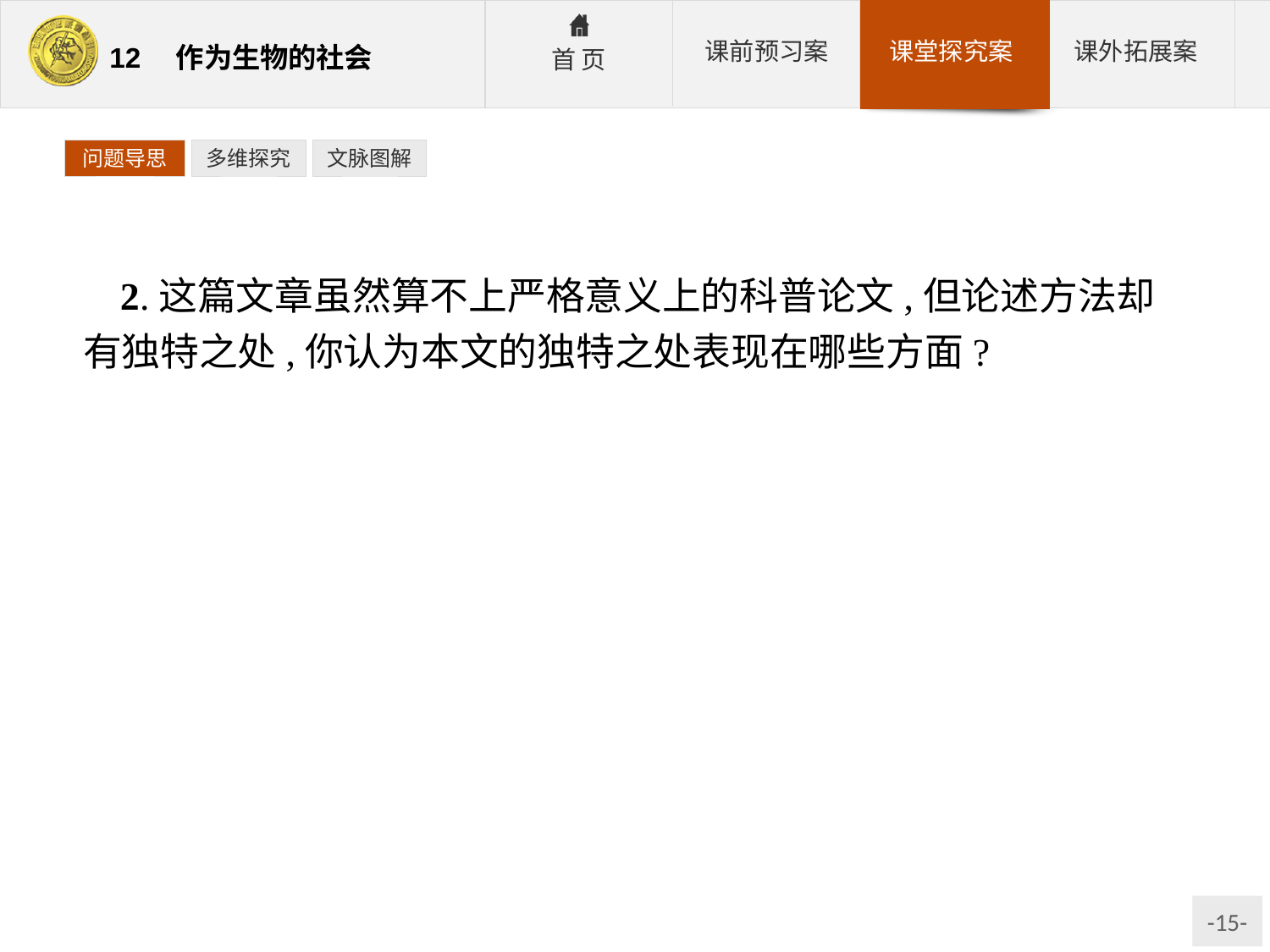

问题导思
多维探究
文脉图解
2.这篇文章虽然算不上严格意义上的科普论文,但论述方法却有独特之处,你认为本文的独特之处表现在哪些方面?
参考答案:①作者始终是在与人类行为的对比中谈论生物的社会行为,始终认为人类行为与生物的社会行为有着共同性。②作者在论述中,无论是对人还是对其他生物,多从个体与群体两个方面做比较分析,肯定群体的智慧,强调社会化的重要性。③对生物的社会行为的描述,有详有略,先详后略,以详带略(详昆虫类,略菌类、鱼类、鸟类),这样既抓住了典型事例细致剖析,又丰富了例证,也体现了由现象层面到理论探讨逐步深化的过程。